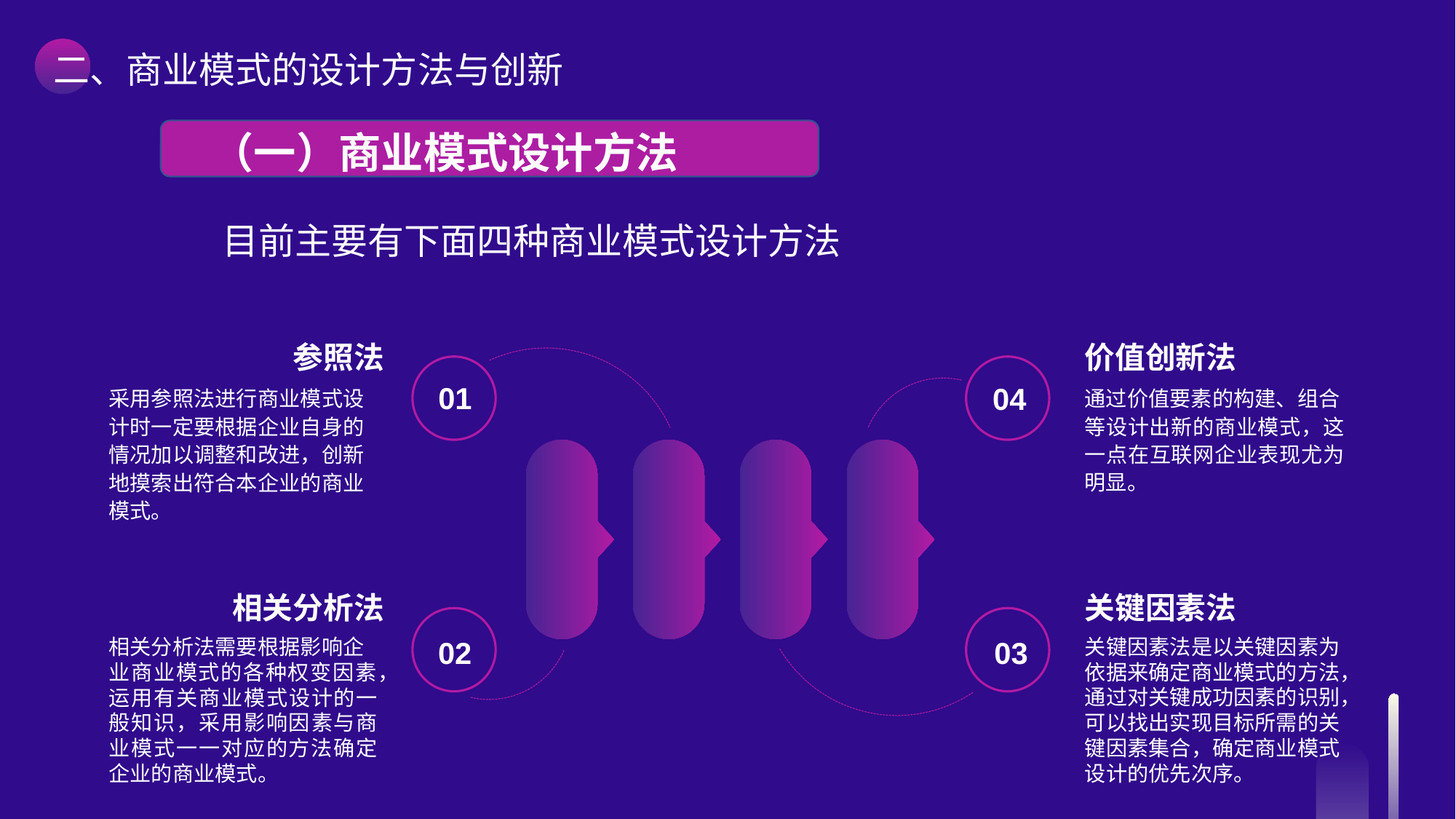

二、商业模式的设计方法与创新

 （一）商业模式设计方法
目前主要有下面四种商业模式设计方法
参照法
价值创新法

01
04
通过价值要素的构建、组合
等设计出新的商业模式，这一点在互联网企业表现尤为明显。
采用参照法进行商业模式设计时一定要根据企业自身的情况加以调整和改进，创新地摸索出符合本企业的商业模式。
相关分析法
关键因素法
关键因素法是以关键因素为依据来确定商业模式的方法，通过对关键成功因素的识别，可以找出实现目标所需的关键因素集合，确定商业模式设计的优先次序。
相关分析法需要根据影响企
业商业模式的各种权变因素，运用有关商业模式设计的一般知识，采用影响因素与商业模式一一对应的方法确定企业的商业模式。
02
03